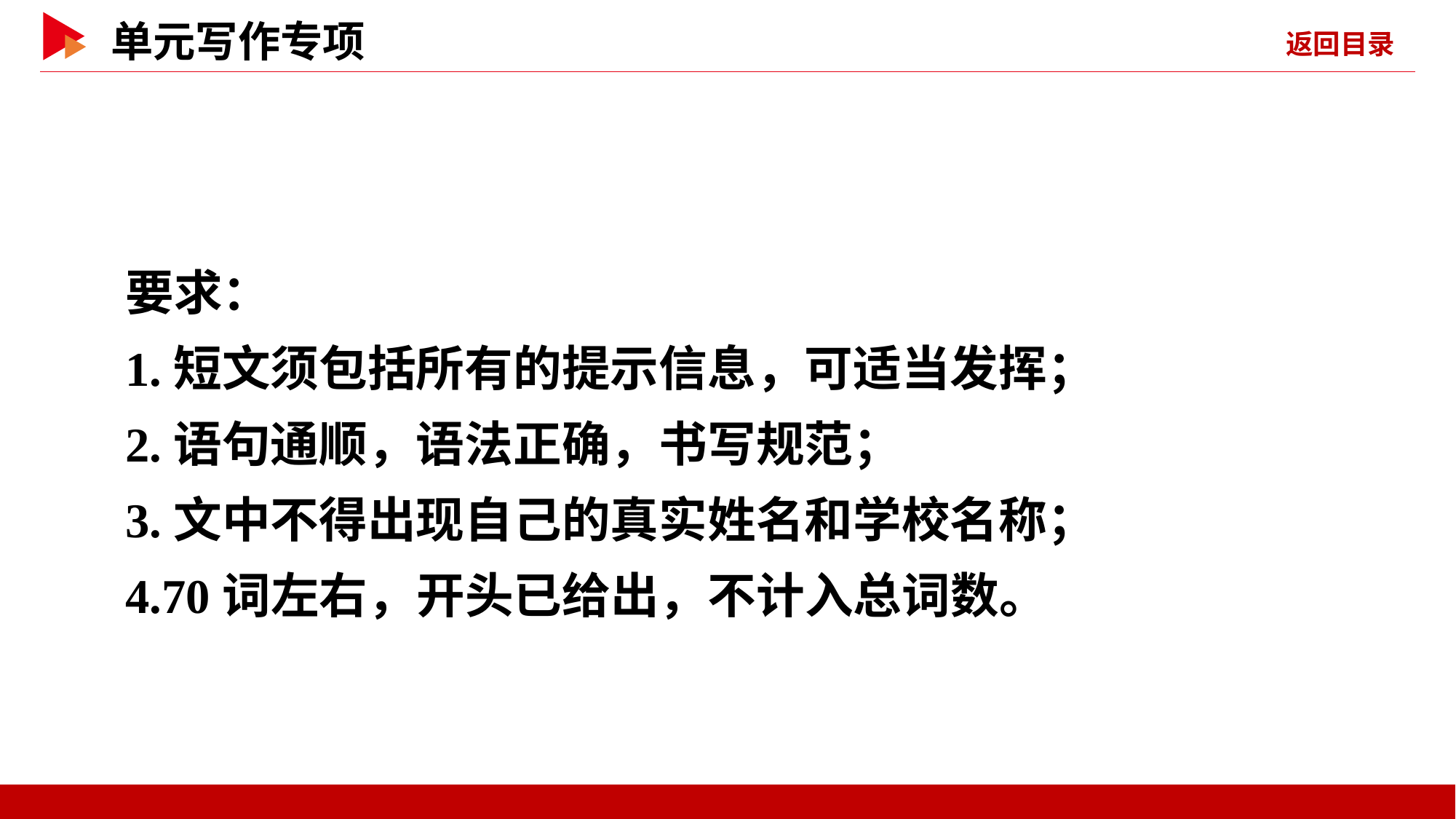

要求：
1.短文须包括所有的提示信息，可适当发挥；
2.语句通顺，语法正确，书写规范；
3.文中不得出现自己的真实姓名和学校名称；
4.70词左右，开头已给出，不计入总词数。